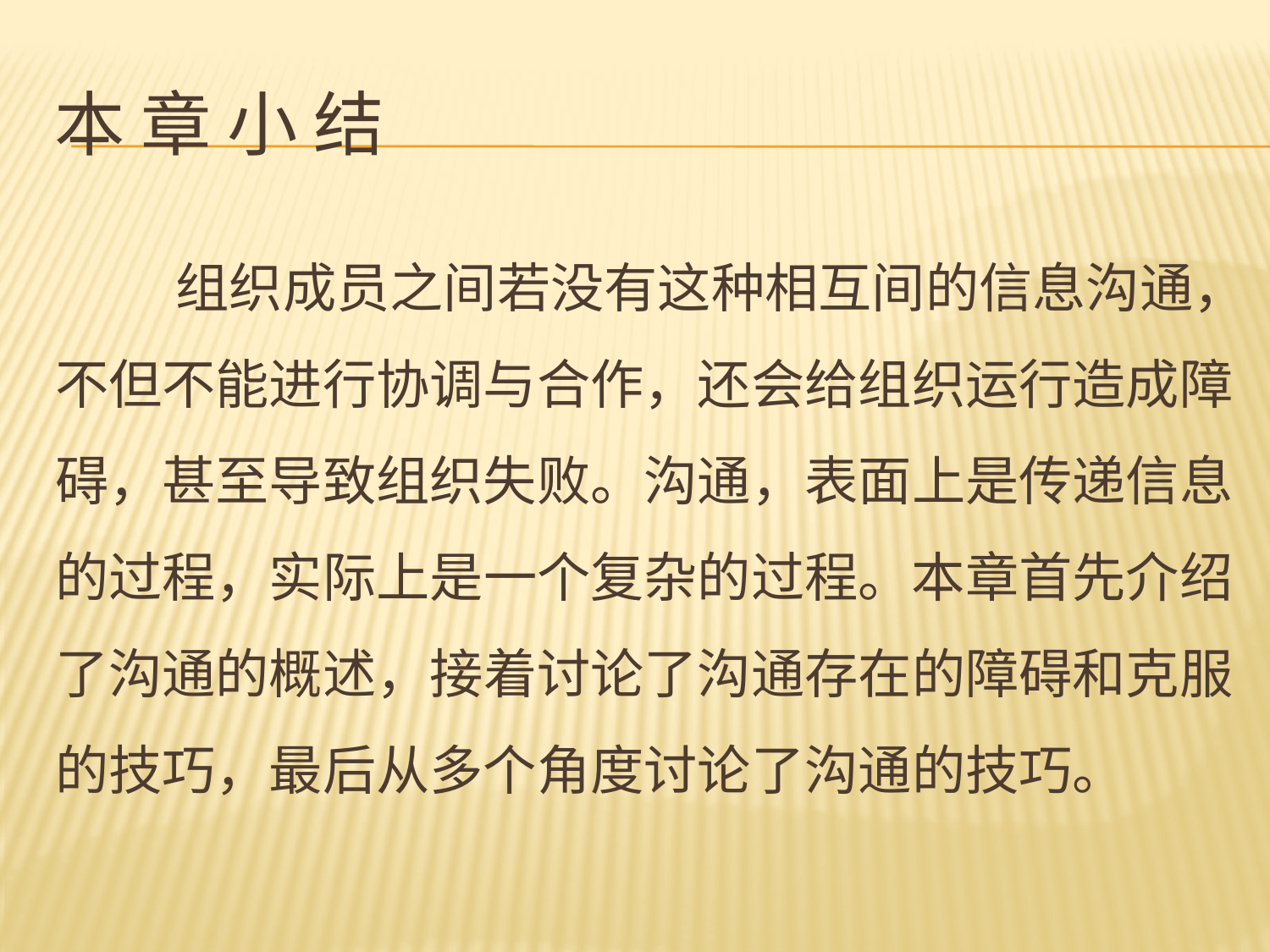

# 本 章 小 结
         组织成员之间若没有这种相互间的信息沟通，不但不能进行协调与合作，还会给组织运行造成障碍，甚至导致组织失败。沟通，表面上是传递信息的过程，实际上是一个复杂的过程。本章首先介绍了沟通的概述，接着讨论了沟通存在的障碍和克服的技巧，最后从多个角度讨论了沟通的技巧。